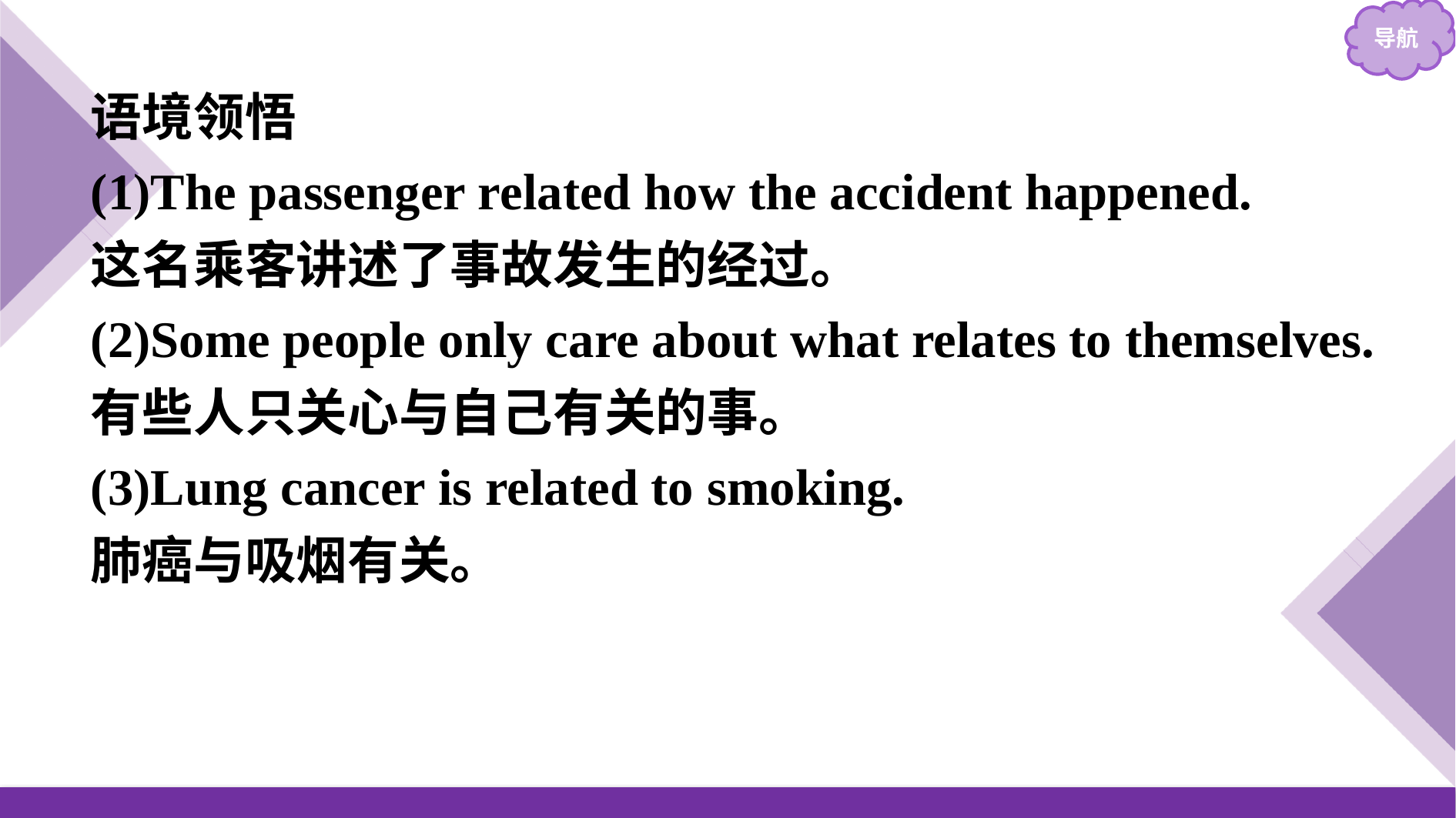

语境领悟
(1)The passenger related how the accident happened.
这名乘客讲述了事故发生的经过。
(2)Some people only care about what relates to themselves.
有些人只关心与自己有关的事。
(3)Lung cancer is related to smoking.
肺癌与吸烟有关。